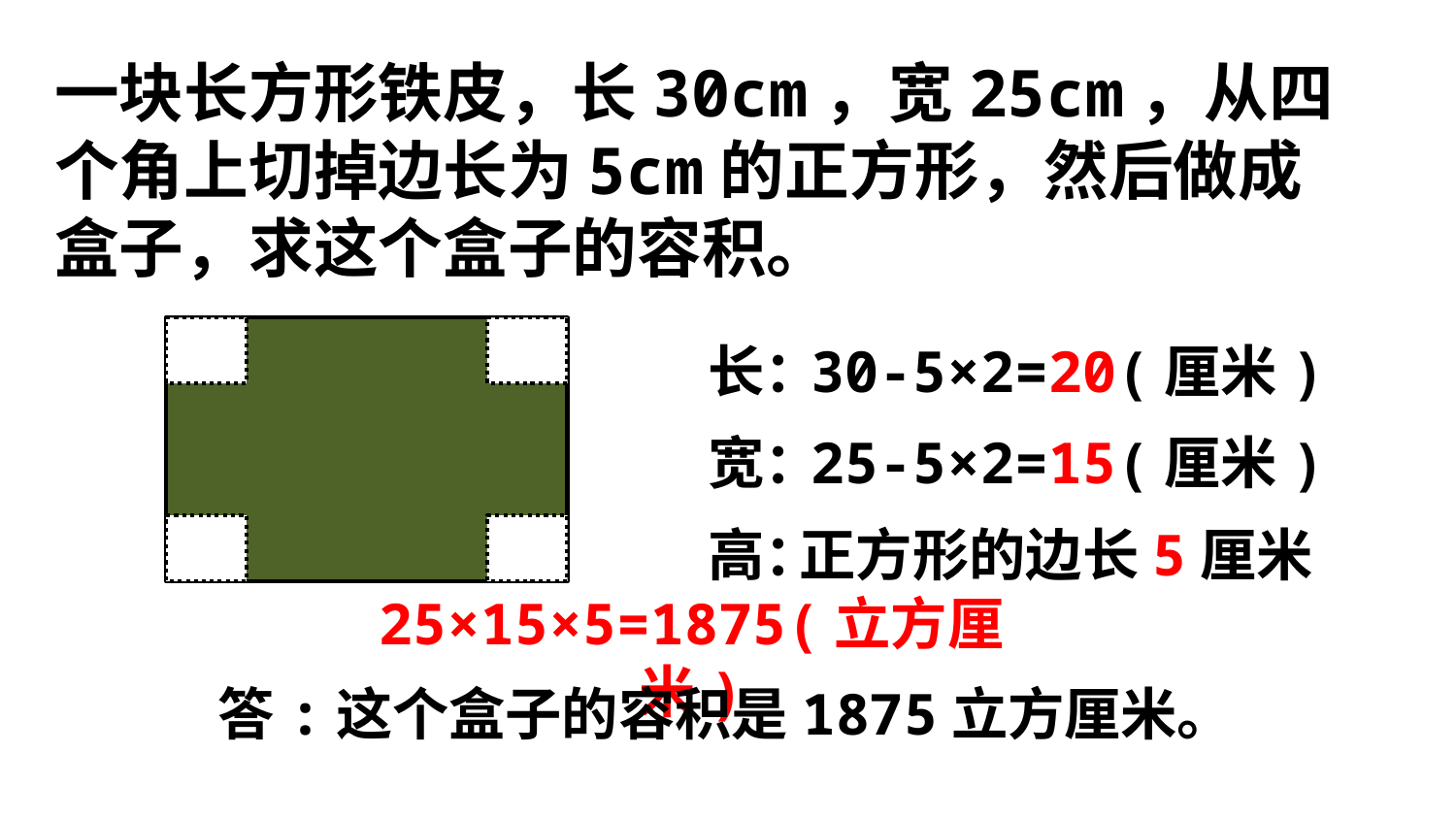

一块长方形铁皮，长30cm，宽25cm，从四个角上切掉边长为5cm的正方形，然后做成盒子，求这个盒子的容积。
长：
30-5×2=20(厘米)

25-5×2=15(厘米)
宽：
正方形的边长5厘米
高：
25×15×5=1875(立方厘米)
答:这个盒子的容积是1875立方厘米。